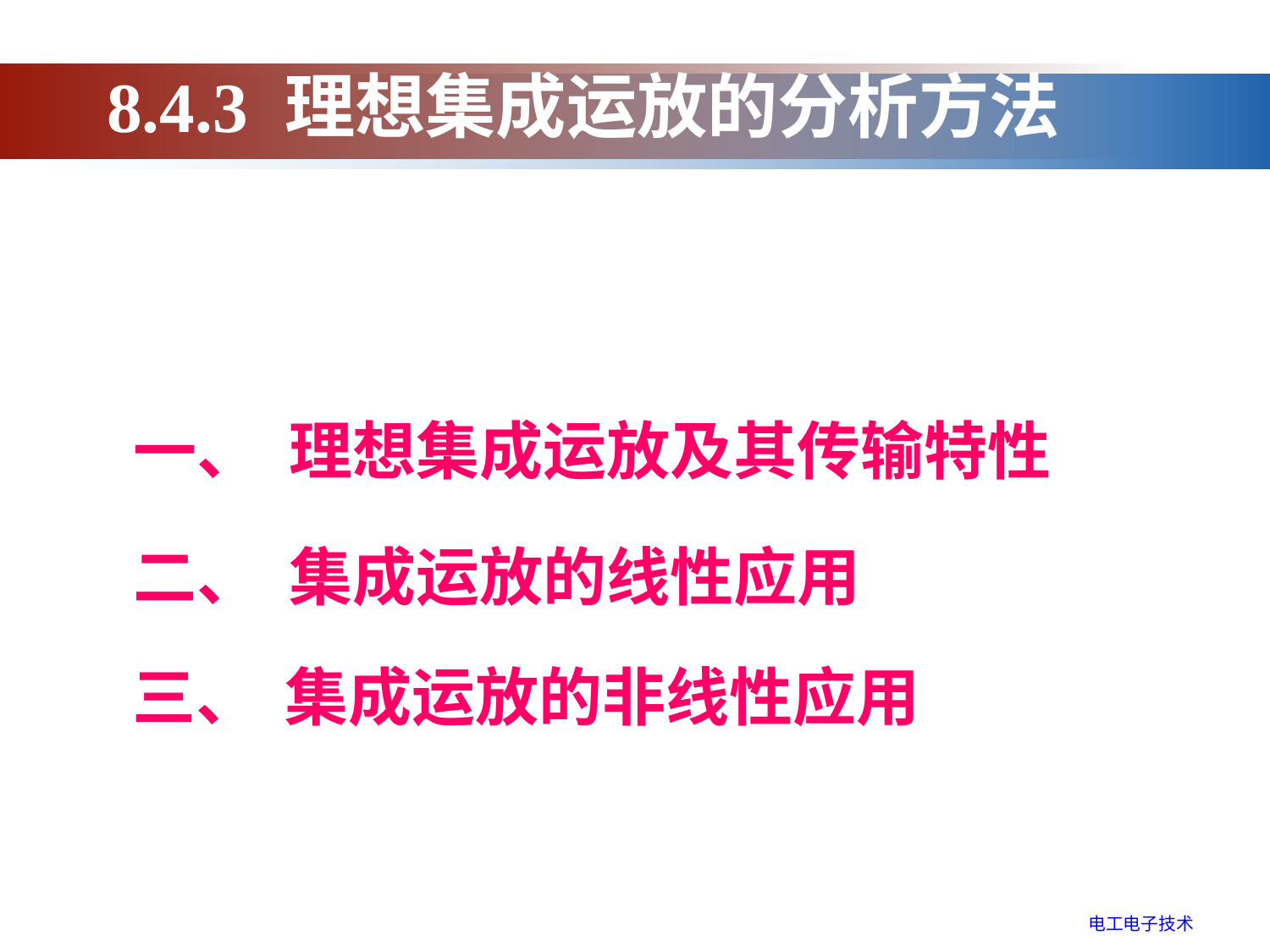

8.4.3 理想集成运放的分析方法
一、  理想集成运放及其传输特性
二、  集成运放的线性应用
三、  集成运放的非线性应用
电工电子技术